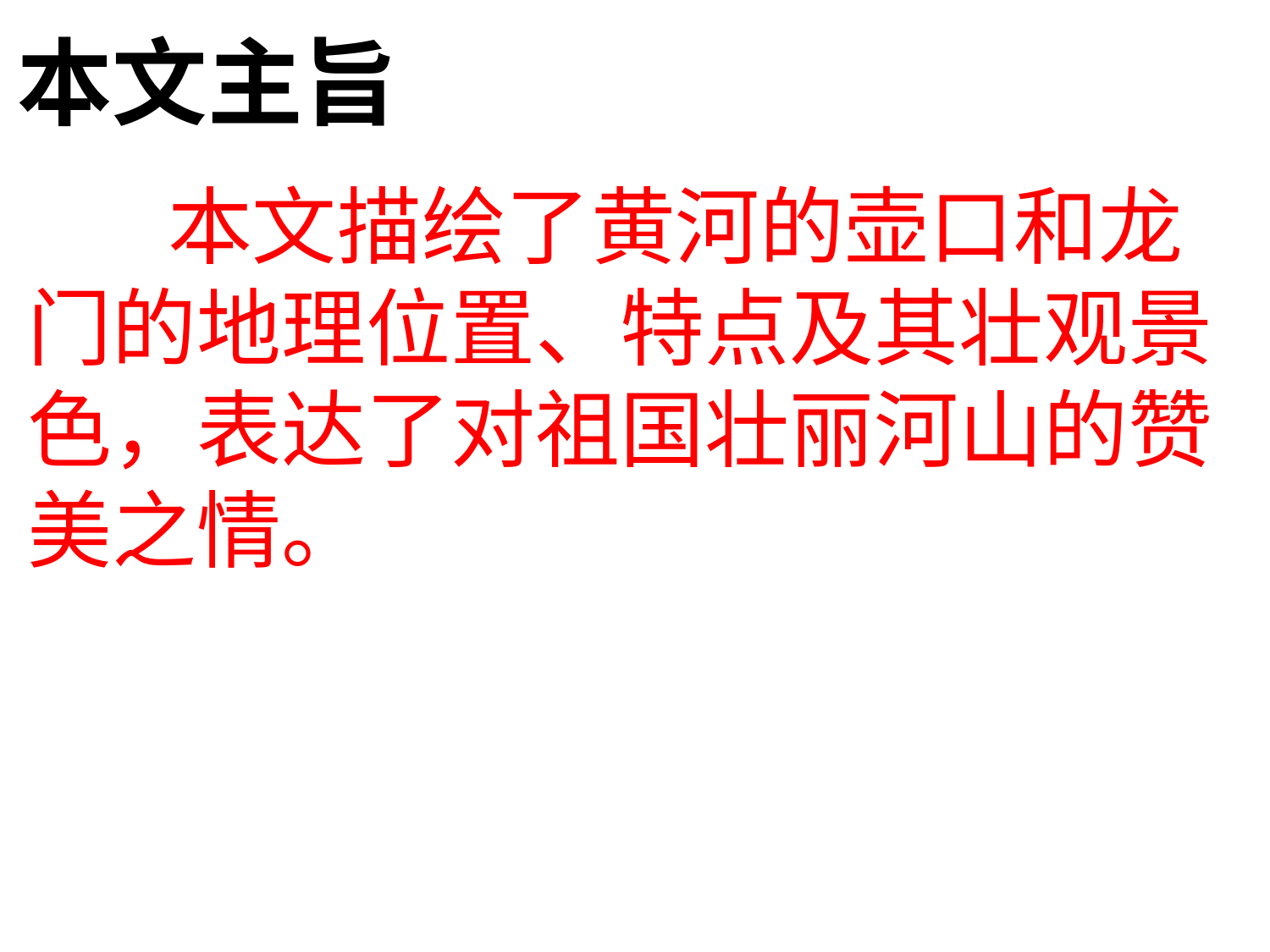

本文主旨
       本文描绘了黄河的壶口和龙门的地理位置、特点及其壮观景色，表达了对祖国壮丽河山的赞美之情。